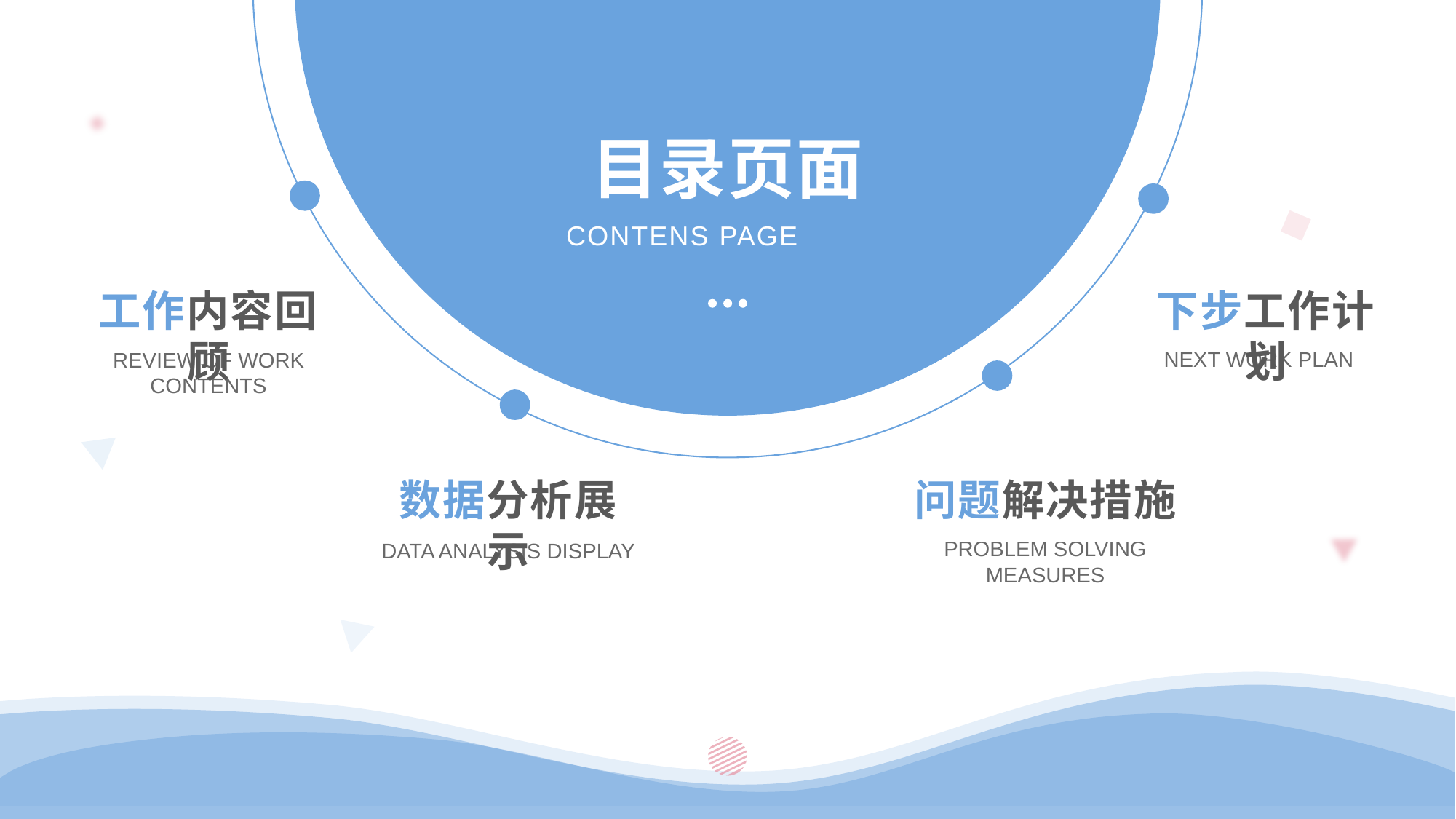

目录页面

CONTENS PAGE

下步工作计划
工作内容回顾

NEXT WORK PLAN
REVIEW OF WORK CONTENTS

问题解决措施
数据分析展示

PROBLEM SOLVING MEASURES
DATA ANALYSIS DISPLAY